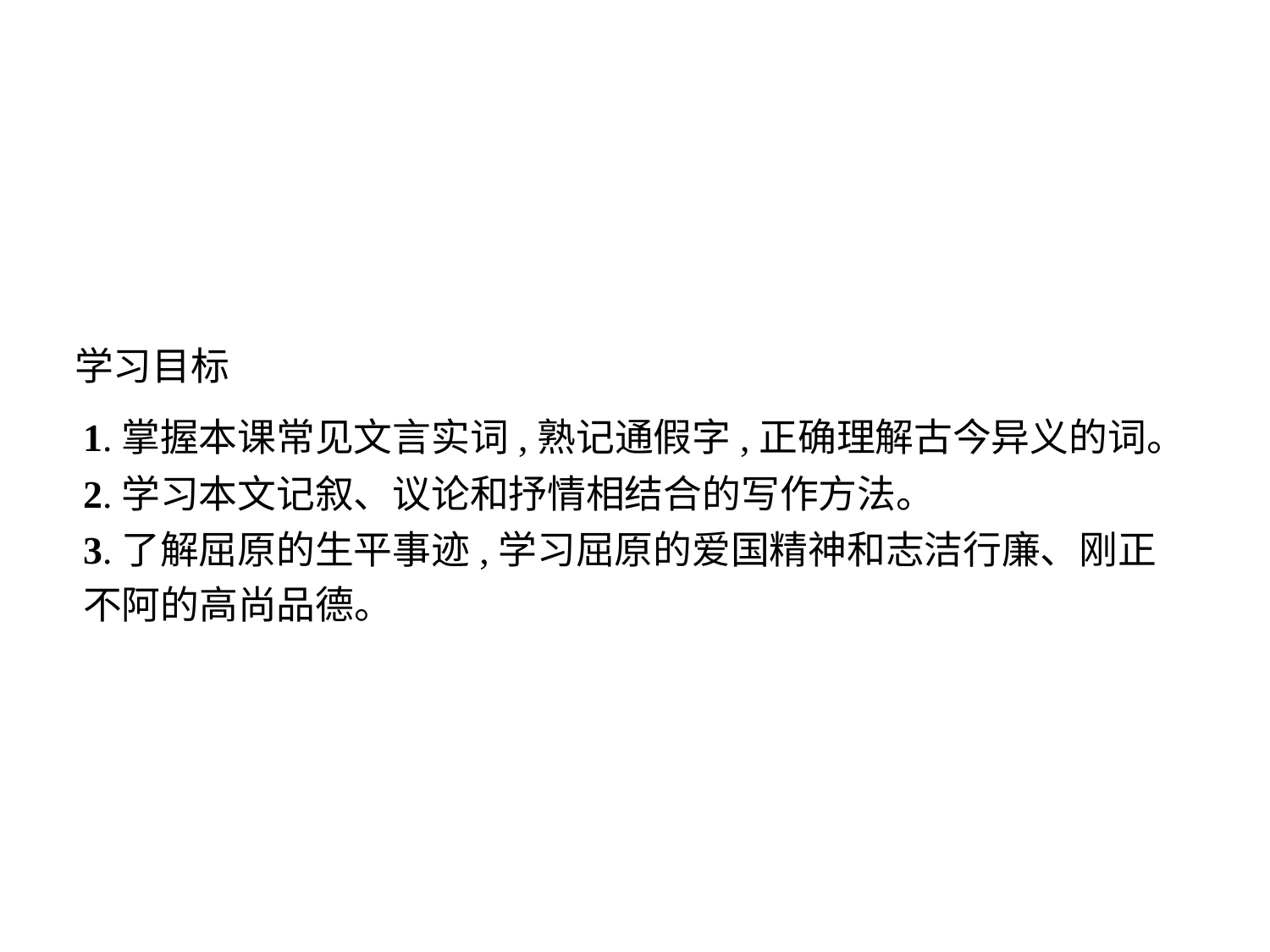

学习目标
1.掌握本课常见文言实词,熟记通假字,正确理解古今异义的词。
2.学习本文记叙、议论和抒情相结合的写作方法。
3.了解屈原的生平事迹,学习屈原的爱国精神和志洁行廉、刚正不阿的高尚品德。